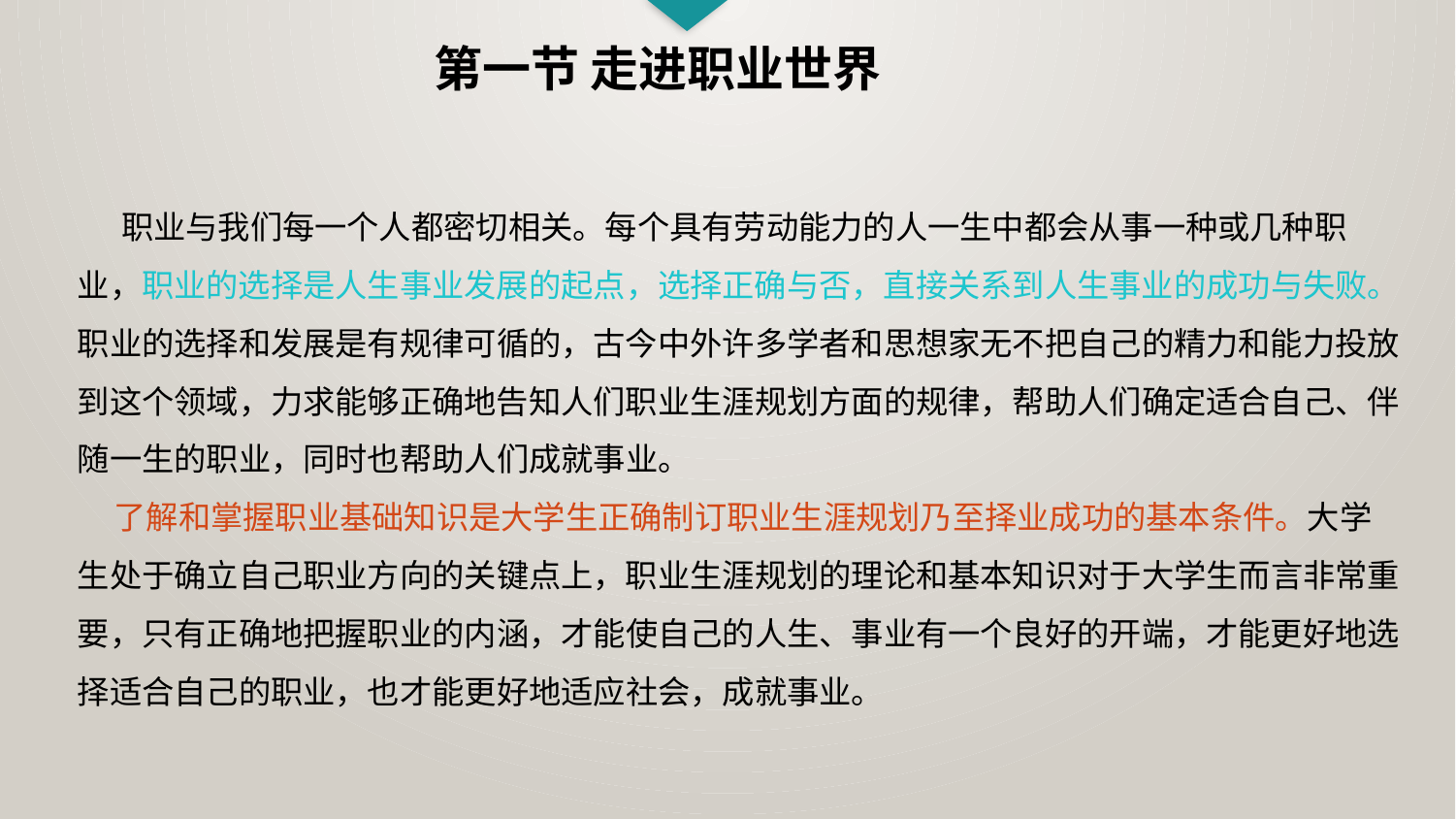

第一节 走进职业世界
     职业与我们每一个人都密切相关。每个具有劳动能力的人一生中都会从事一种或几种职业，职业的选择是人生事业发展的起点，选择正确与否，直接关系到人生事业的成功与失败。职业的选择和发展是有规律可循的，古今中外许多学者和思想家无不把自己的精力和能力投放到这个领域，力求能够正确地告知人们职业生涯规划方面的规律，帮助人们确定适合自己、伴随一生的职业，同时也帮助人们成就事业。
    了解和掌握职业基础知识是大学生正确制订职业生涯规划乃至择业成功的基本条件。大学生处于确立自己职业方向的关键点上，职业生涯规划的理论和基本知识对于大学生而言非常重要，只有正确地把握职业的内涵，才能使自己的人生、事业有一个良好的开端，才能更好地选择适合自己的职业，也才能更好地适应社会，成就事业。
8